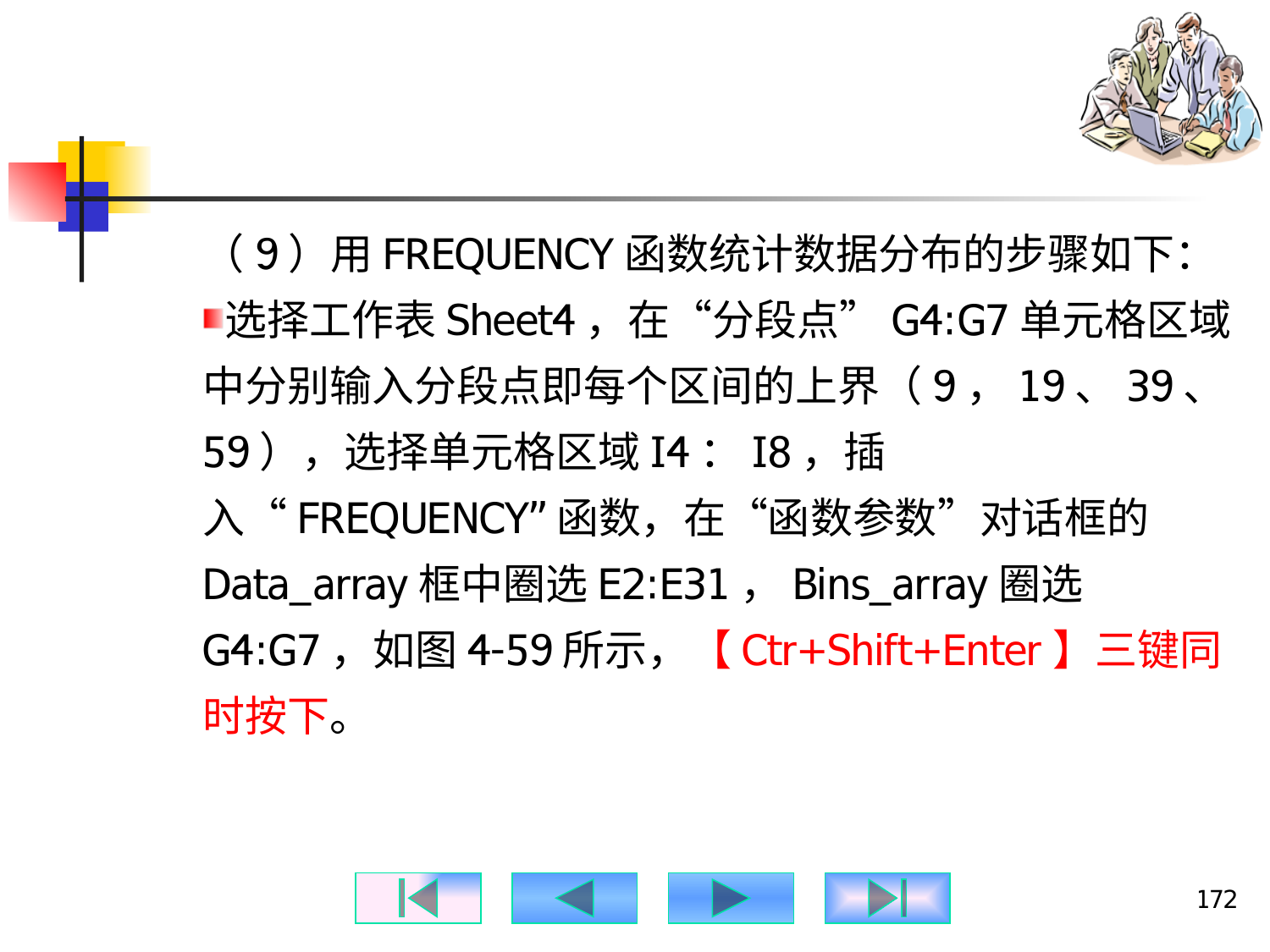

#
（9）用FREQUENCY函数统计数据分布的步骤如下：
选择工作表Sheet4，在“分段点”G4:G7单元格区域中分别输入分段点即每个区间的上界（9，19、39、59），选择单元格区域I4：I8，插入“FREQUENCY”函数，在“函数参数”对话框的Data_array框中圈选E2:E31，Bins_array圈选G4:G7，如图4-59所示，【Ctr+Shift+Enter】三键同时按下。

172